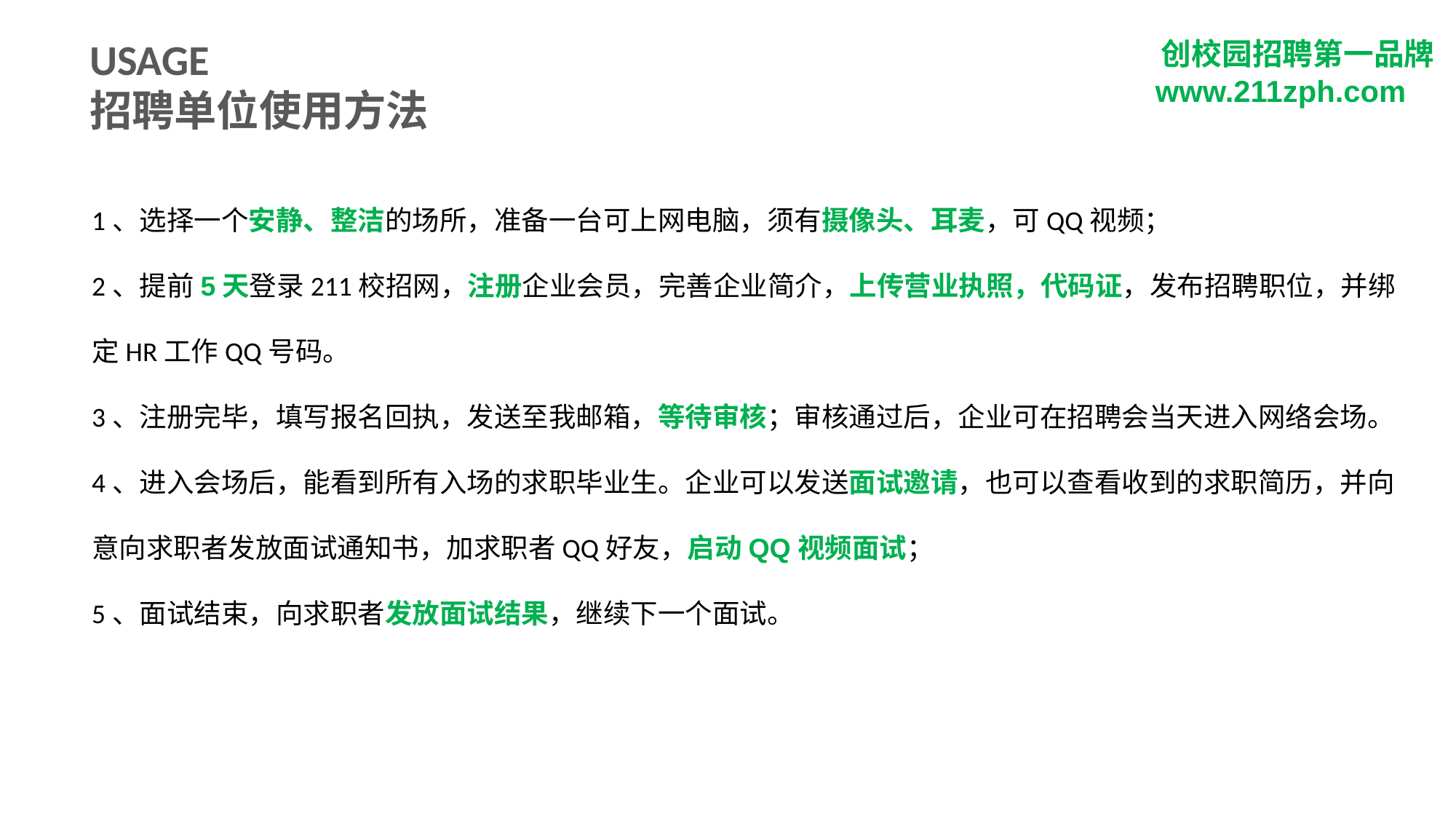

211校招网
USAGE
招聘单位使用方法
 创校园招聘第一品牌
 www.211zph.com
1、选择一个安静、整洁的场所，准备一台可上网电脑，须有摄像头、耳麦，可QQ视频；
2、提前5天登录211校招网，注册企业会员，完善企业简介，上传营业执照，代码证，发布招聘职位，并绑定HR工作QQ号码。
3、注册完毕，填写报名回执，发送至我邮箱，等待审核；审核通过后，企业可在招聘会当天进入网络会场。
4、进入会场后，能看到所有入场的求职毕业生。企业可以发送面试邀请，也可以查看收到的求职简历，并向
意向求职者发放面试通知书，加求职者QQ好友，启动QQ视频面试；
5、面试结束，向求职者发放面试结果，继续下一个面试。